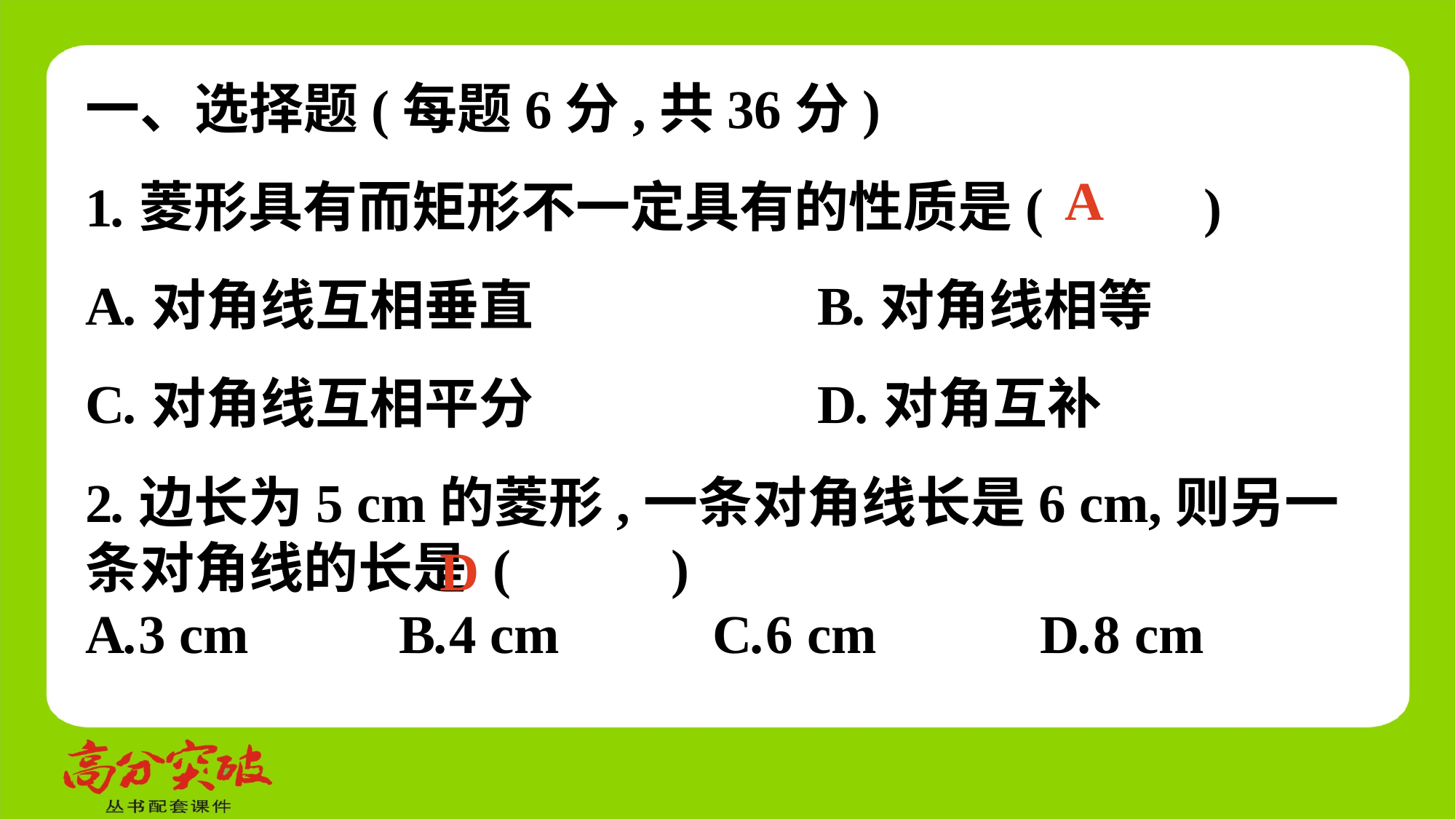

一、选择题(每题6分,共36分)
1.菱形具有而矩形不一定具有的性质是(　  　)
A.对角线互相垂直	              B.对角线相等
C.对角线互相平分	              D.对角互补
A
2.边长为5 cm的菱形,一条对角线长是6 cm,则另一条对角线的长是 (　  　)
A.3 cm	       B.4 cm	      C.6 cm	      D.8 cm
D